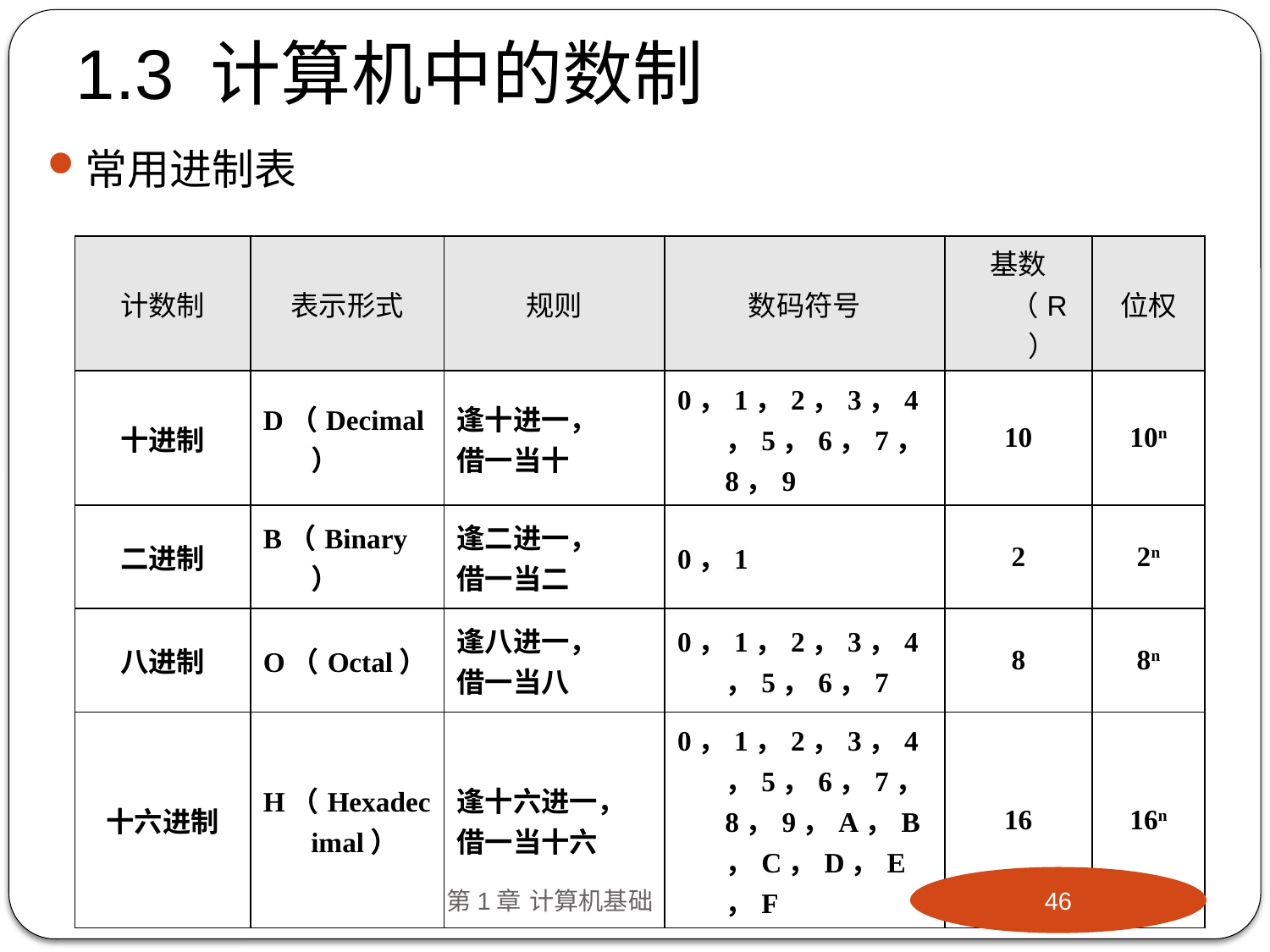

# 1.3 计算机中的数制
常用进制表
| 计数制 | 表示形式 | 规则 | 数码符号 | 基数（R） | 位权 |
| --- | --- | --- | --- | --- | --- |
| 十进制 | D（Decimal） | 逢十进一， 借一当十 | 0，1，2，3，4，5，6，7，8，9 | 10 | 10n |
| 二进制 | B（Binary） | 逢二进一， 借一当二 | 0，1 | 2 | 2n |
| 八进制 | O（Octal） | 逢八进一， 借一当八 | 0，1，2，3，4，5，6，7 | 8 | 8n |
| 十六进制 | H（Hexadecimal） | 逢十六进一， 借一当十六 | 0，1，2，3，4，5，6，7，8，9，A，B，C，D，E，F | 16 | 16n |
第1章 计算机基础
46